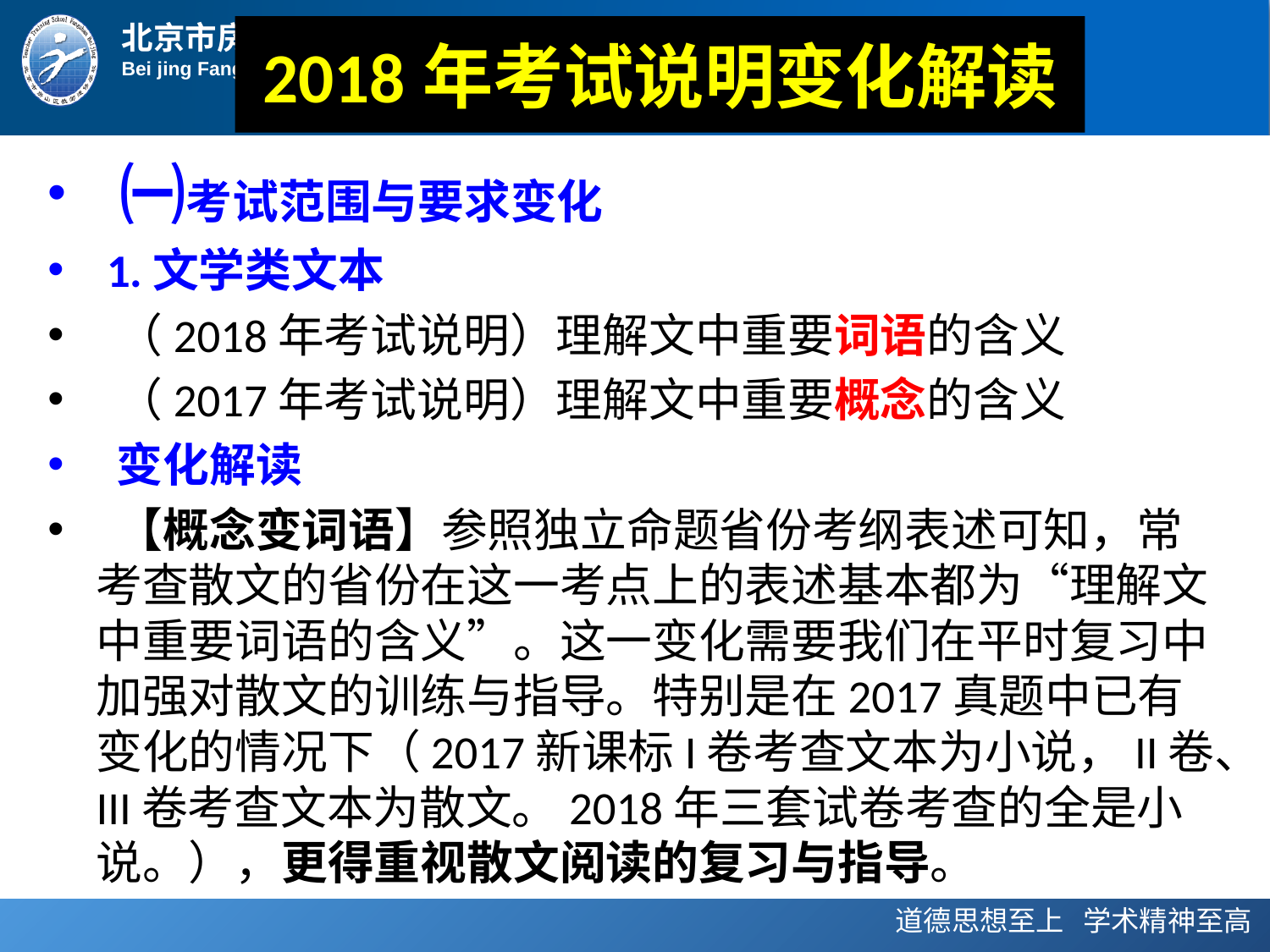

# 2018年考试说明变化解读
 ㈠考试范围与要求变化
 1.文学类文本
 （2018年考试说明）理解文中重要词语的含义
 （2017年考试说明）理解文中重要概念的含义
 变化解读
 【概念变词语】参照独立命题省份考纲表述可知，常考查散文的省份在这一考点上的表述基本都为“理解文中重要词语的含义”。这一变化需要我们在平时复习中加强对散文的训练与指导。特别是在2017真题中已有变化的情况下（2017新课标I卷考查文本为小说，II卷、III卷考查文本为散文。2018年三套试卷考查的全是小说。），更得重视散文阅读的复习与指导。